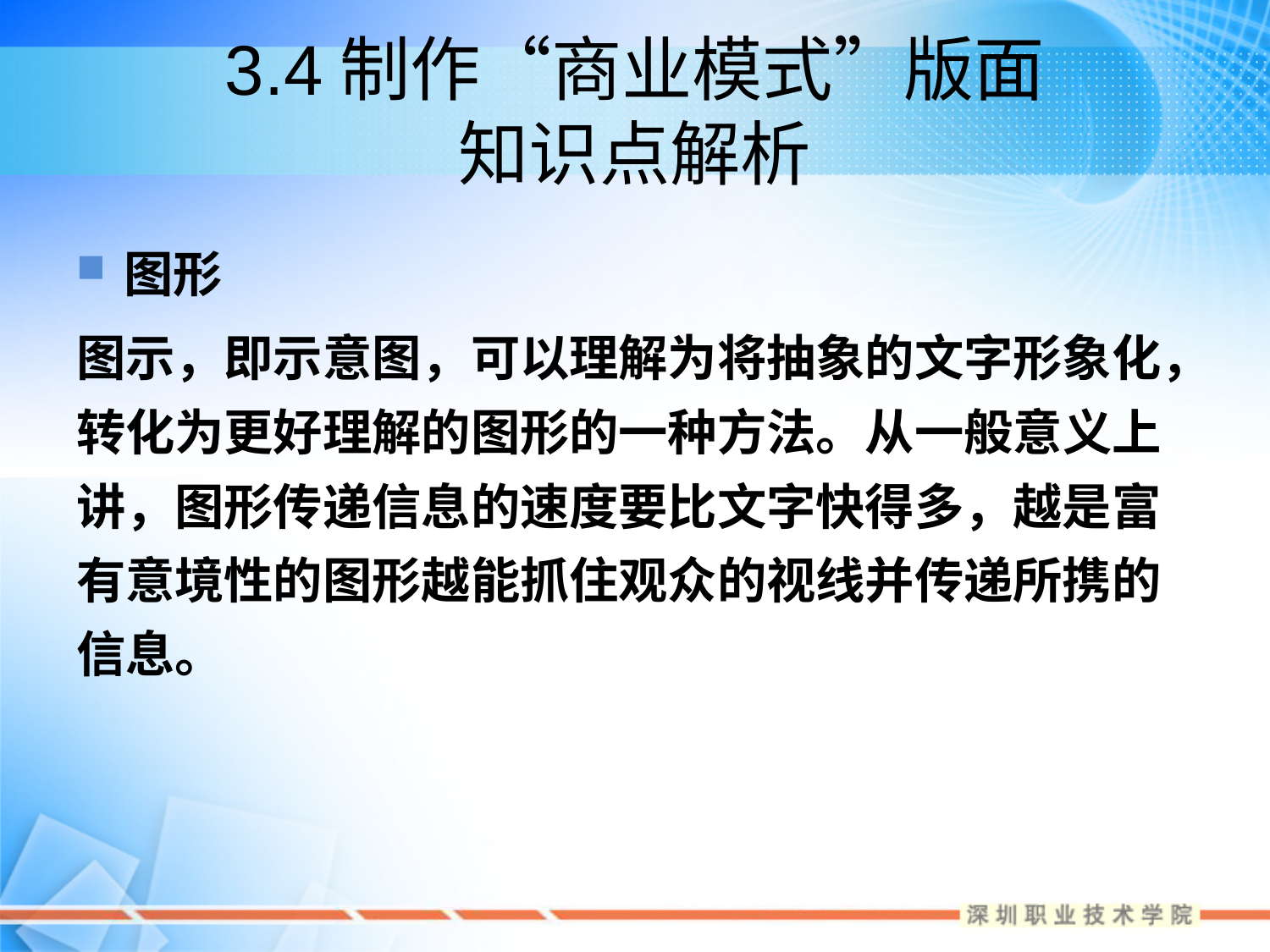

# 3.4制作“商业模式”版面 知识点解析
图形
图示，即示意图，可以理解为将抽象的文字形象化，转化为更好理解的图形的一种方法。从一般意义上讲，图形传递信息的速度要比文字快得多，越是富有意境性的图形越能抓住观众的视线并传递所携的信息。